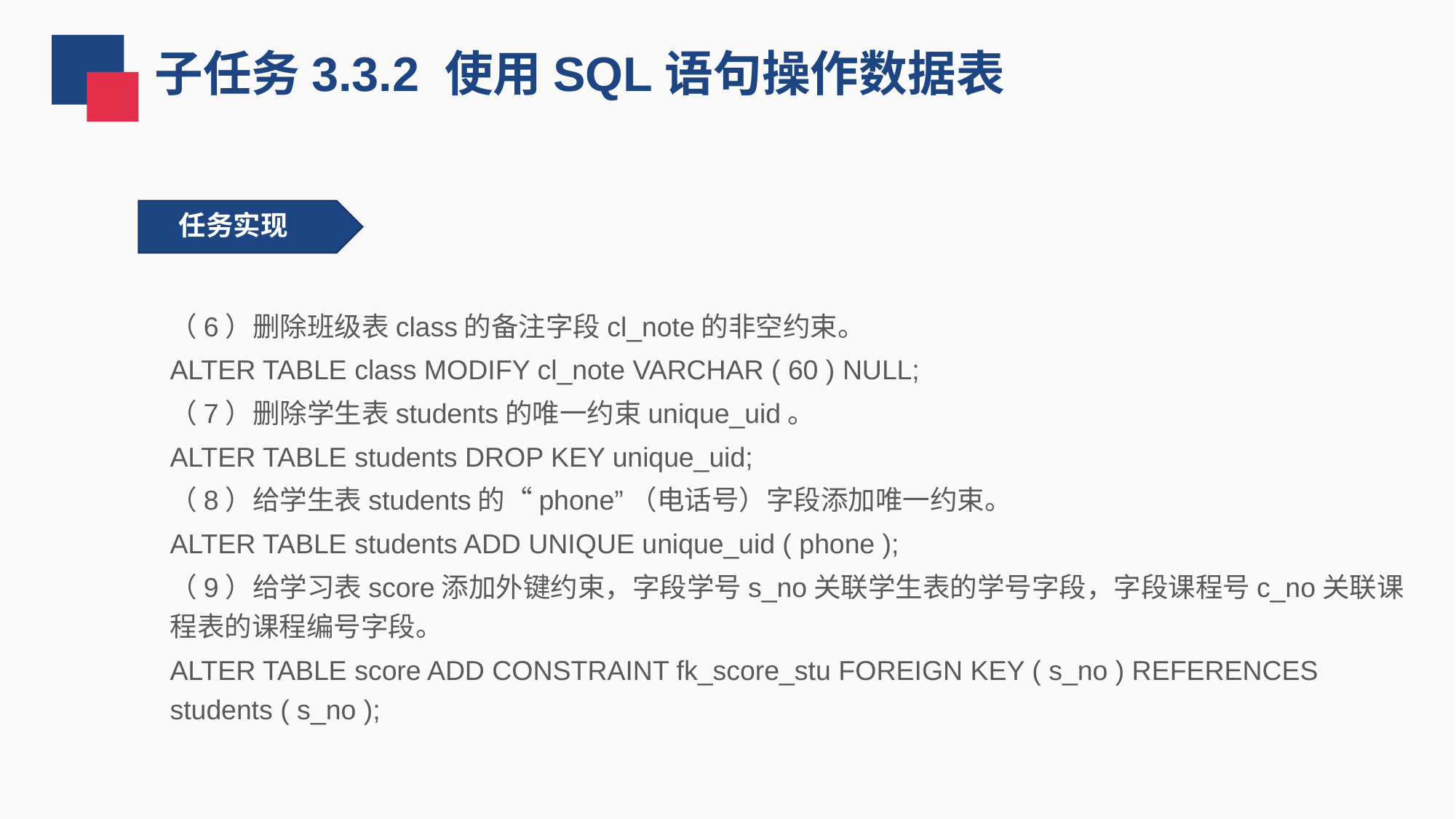

子任务3.3.2 使用SQL语句操作数据表

任务实现
（6）删除班级表class的备注字段cl_note的非空约束。
ALTER TABLE class MODIFY cl_note VARCHAR ( 60 ) NULL;
（7）删除学生表students的唯一约束unique_uid。
ALTER TABLE students DROP KEY unique_uid;
（8）给学生表students的“phone”（电话号）字段添加唯一约束。
ALTER TABLE students ADD UNIQUE unique_uid ( phone );
（9）给学习表score添加外键约束，字段学号s_no关联学生表的学号字段，字段课程号c_no关联课程表的课程编号字段。
ALTER TABLE score ADD CONSTRAINT fk_score_stu FOREIGN KEY ( s_no ) REFERENCES students ( s_no );